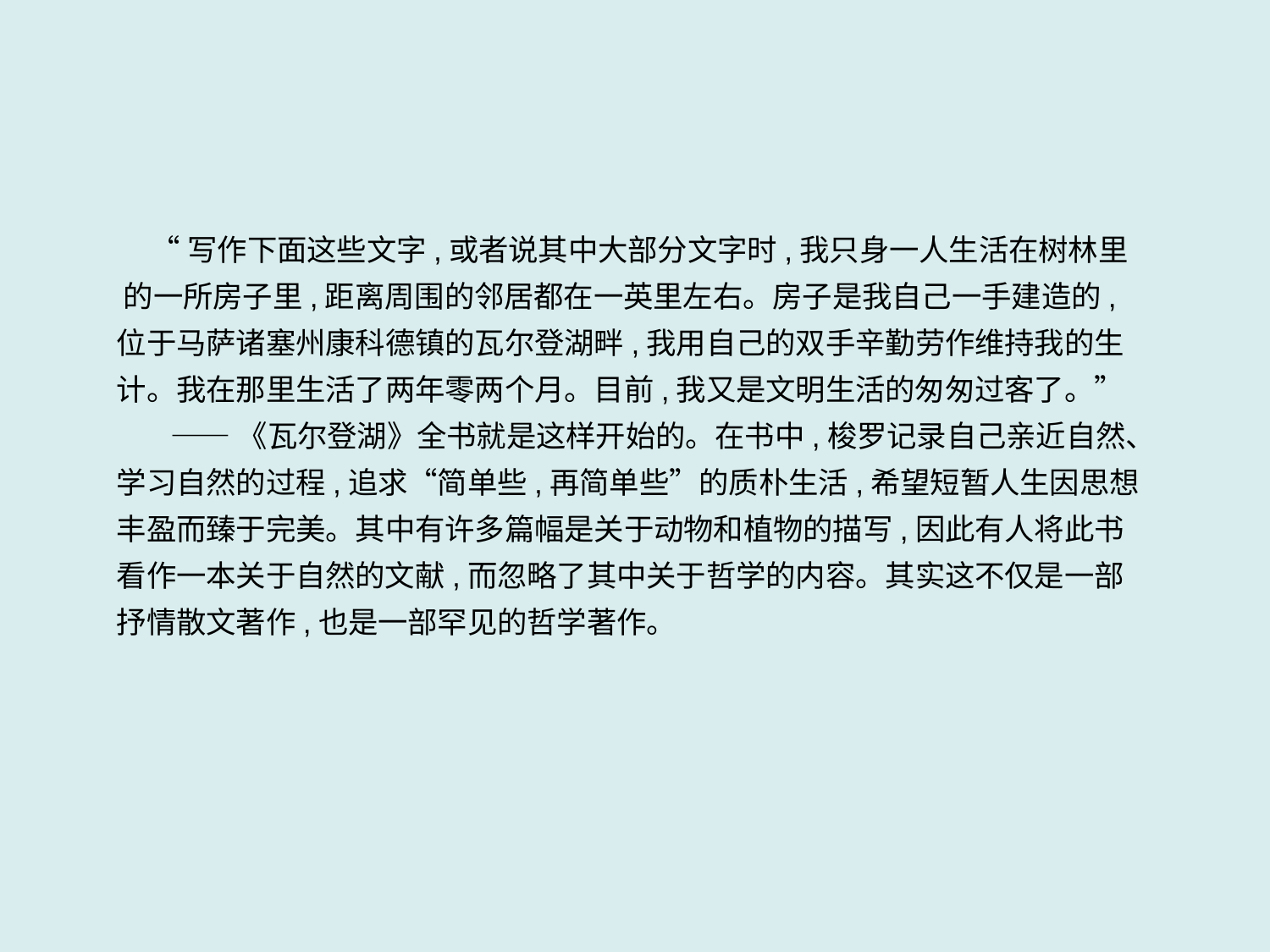

“写作下面这些文字,或者说其中大部分文字时,我只身一人生活在树林里     的一所房子里,距离周围的邻居都在一英里左右。房子是我自己一手建造的,位于马萨诸塞州康科德镇的瓦尔登湖畔,我用自己的双手辛勤劳作维持我的生计。我在那里生活了两年零两个月。目前,我又是文明生活的匆匆过客了。”
        ——《瓦尔登湖》全书就是这样开始的。在书中,梭罗记录自己亲近自然、学习自然的过程,追求“简单些,再简单些”的质朴生活,希望短暂人生因思想丰盈而臻于完美。其中有许多篇幅是关于动物和植物的描写,因此有人将此书看作一本关于自然的文献,而忽略了其中关于哲学的内容。其实这不仅是一部抒情散文著作,也是一部罕见的哲学著作。